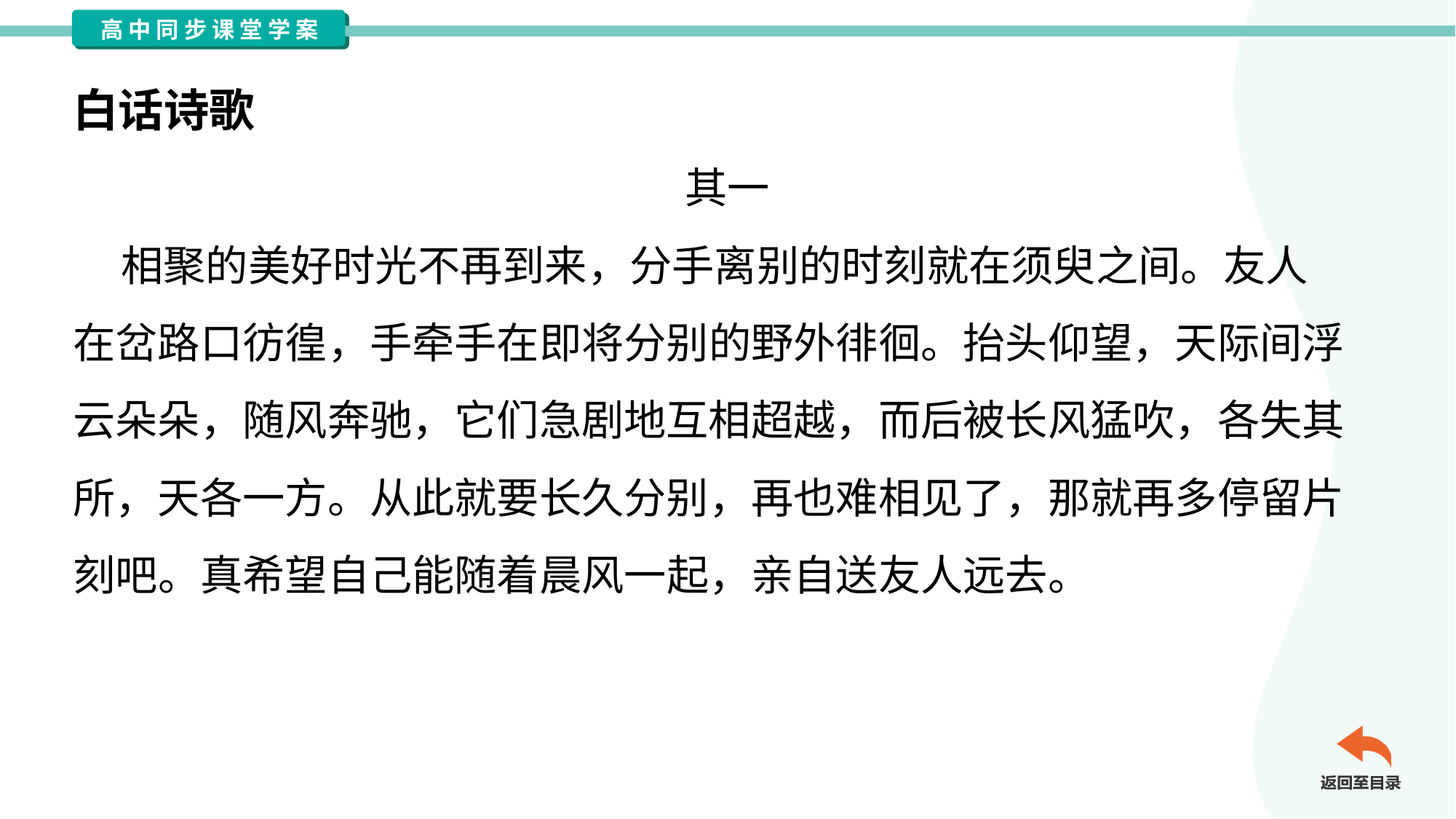

白话诗歌
其一
    相聚的美好时光不再到来，分手离别的时刻就在须臾之间。友人
在岔路口彷徨，手牵手在即将分别的野外徘徊。抬头仰望，天际间浮
云朵朵，随风奔驰，它们急剧地互相超越，而后被长风猛吹，各失其
所，天各一方。从此就要长久分别，再也难相见了，那就再多停留片
刻吧。真希望自己能随着晨风一起，亲自送友人远去。